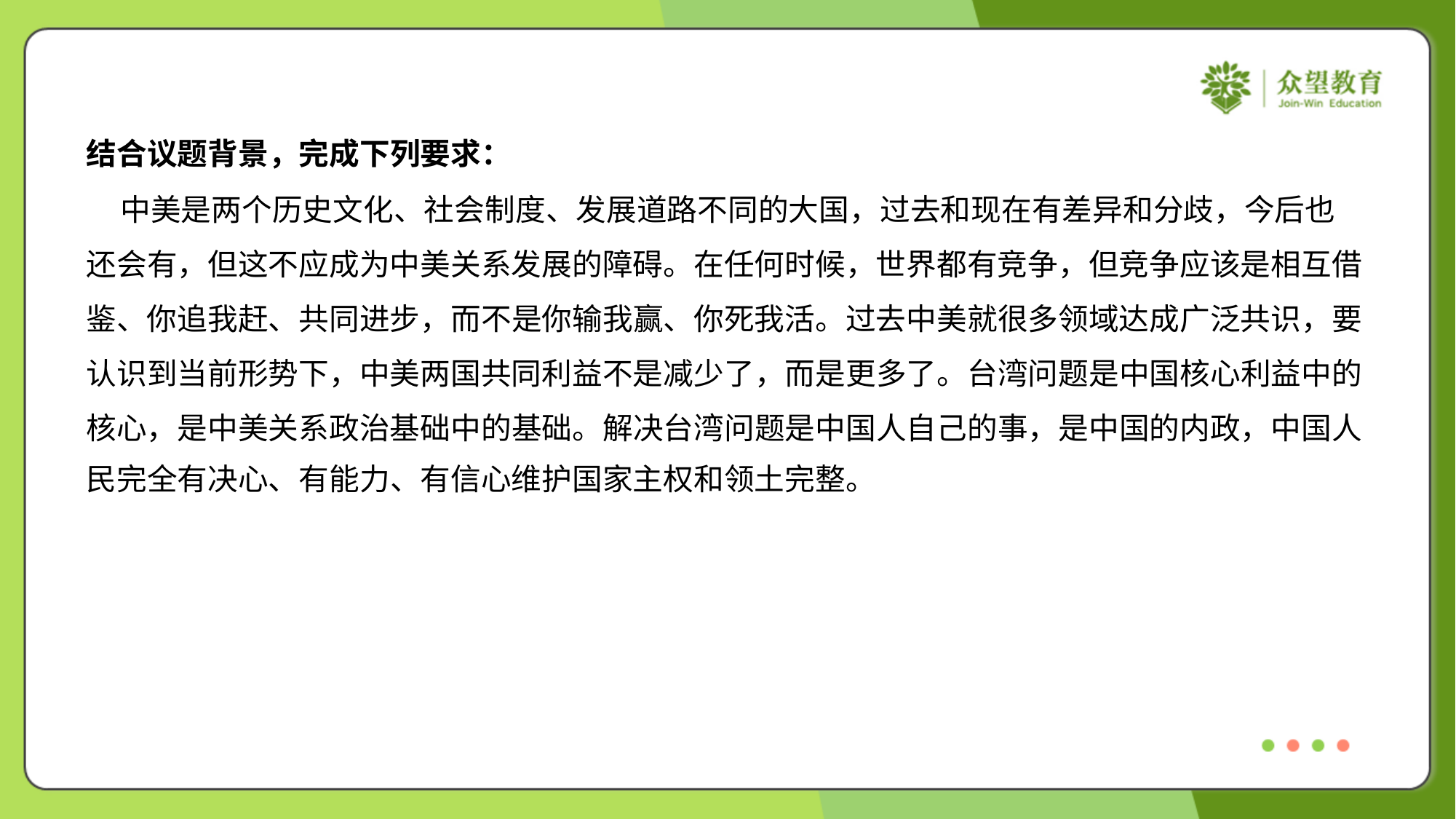

结合议题背景，完成下列要求：
    中美是两个历史文化、社会制度、发展道路不同的大国，过去和现在有差异和分歧，今后也
还会有，但这不应成为中美关系发展的障碍。在任何时候，世界都有竞争，但竞争应该是相互借
鉴、你追我赶、共同进步，而不是你输我赢、你死我活。过去中美就很多领域达成广泛共识，要
认识到当前形势下，中美两国共同利益不是减少了，而是更多了。台湾问题是中国核心利益中的
核心，是中美关系政治基础中的基础。解决台湾问题是中国人自己的事，是中国的内政，中国人
民完全有决心、有能力、有信心维护国家主权和领土完整。